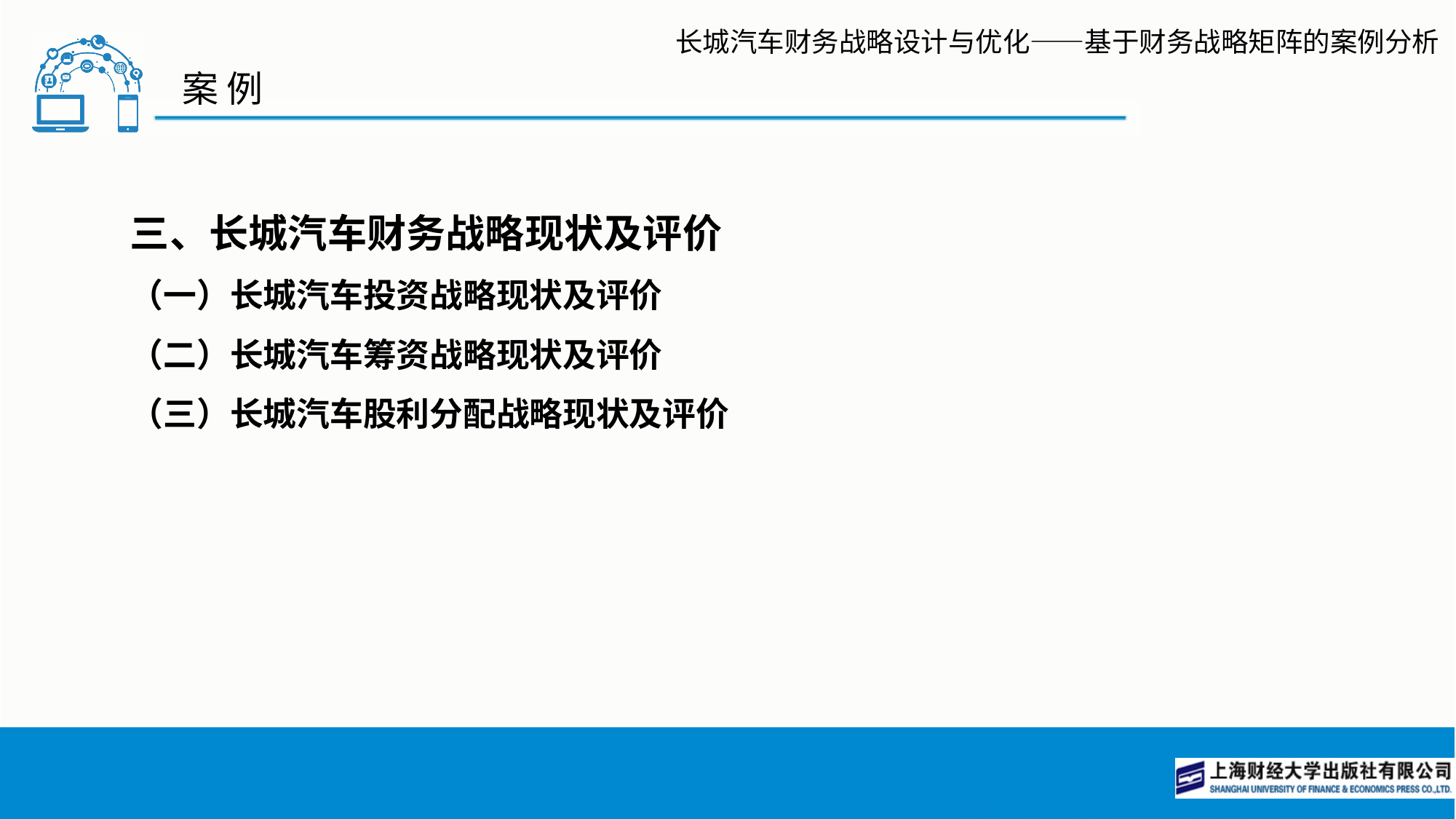

长城汽车财务战略设计与优化——基于财务战略矩阵的案例分析
# 案 例
三、长城汽车财务战略现状及评价
（一）长城汽车投资战略现状及评价
（二）长城汽车筹资战略现状及评价
（三）长城汽车股利分配战略现状及评价